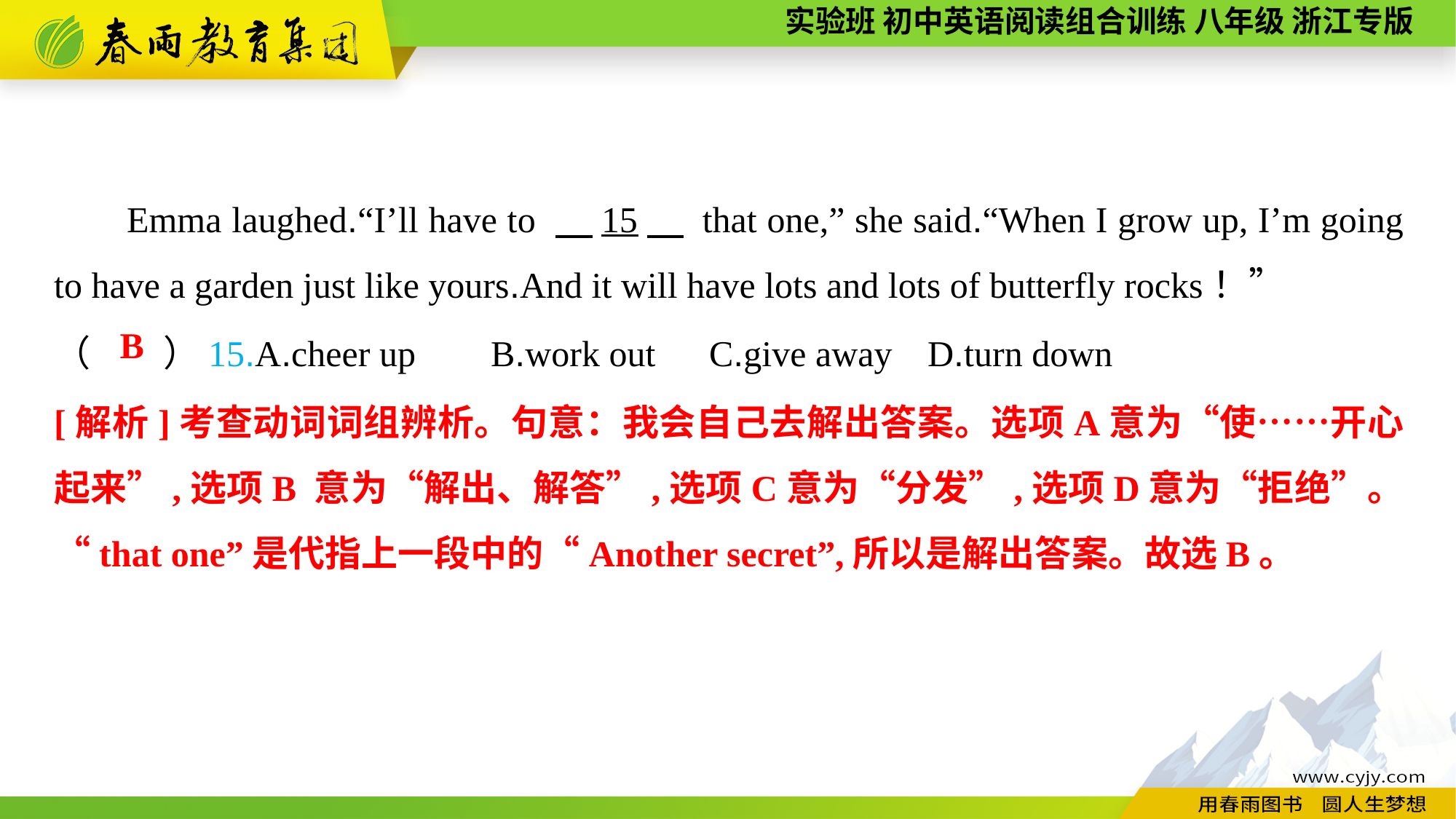

Emma laughed.“I’ll have to 　15　 that one,” she said.“When I grow up, I’m going to have a garden just like yours.And it will have lots and lots of butterfly rocks！”
（　　）15.A.cheer up	B.work out	C.give away	D.turn down
B
[解析]考查动词词组辨析。句意：我会自己去解出答案。选项A意为“使……开心起来”,选项B 意为“解出、解答”,选项C意为“分发”,选项D意为“拒绝”。“that one”是代指上一段中的“Another secret”,所以是解出答案。故选B。